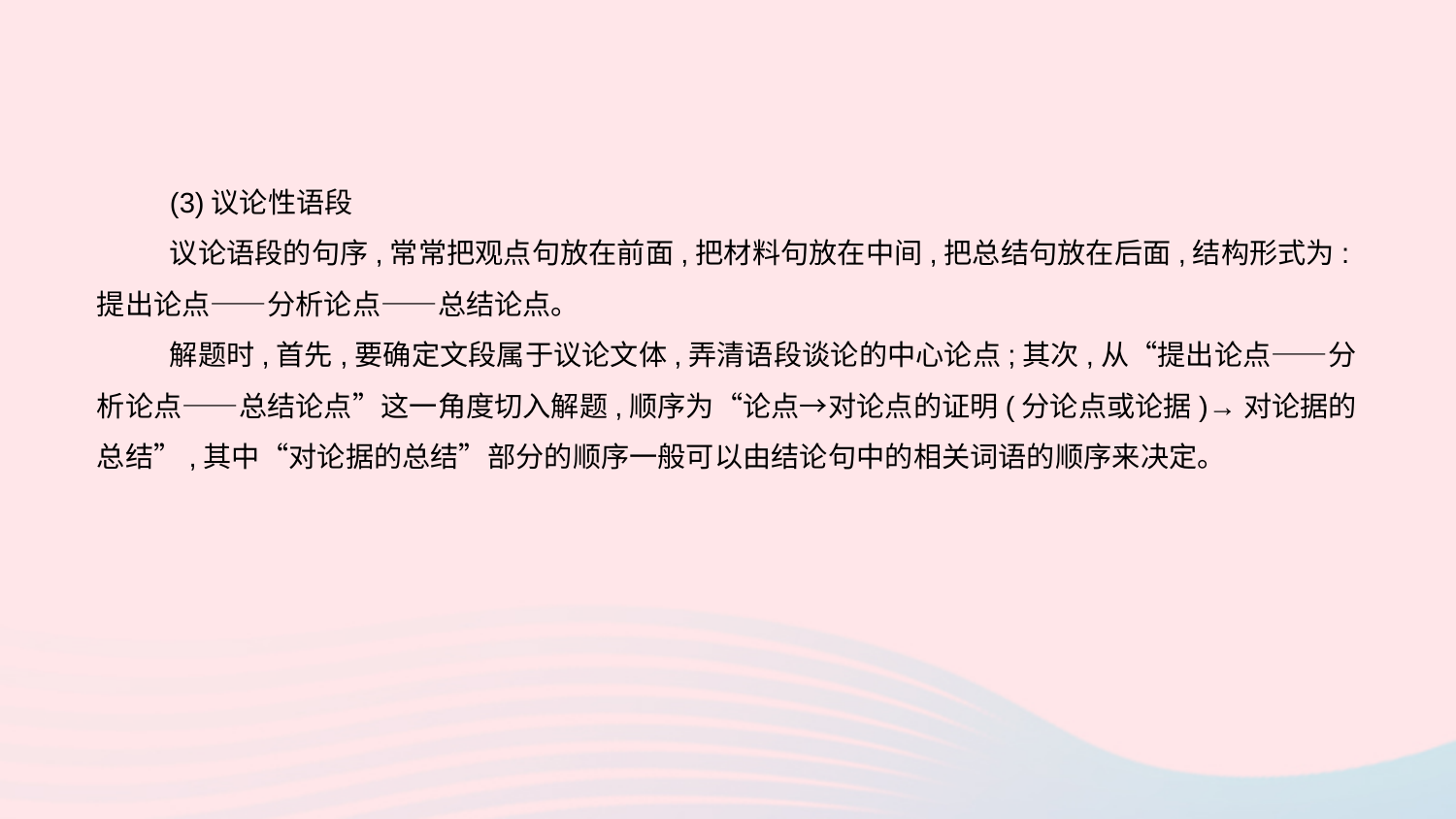

(3)议论性语段
议论语段的句序,常常把观点句放在前面,把材料句放在中间,把总结句放在后面,结构形式为:提出论点——分析论点——总结论点。
解题时,首先,要确定文段属于议论文体,弄清语段谈论的中心论点;其次,从“提出论点——分析论点——总结论点”这一角度切入解题,顺序为“论点→对论点的证明(分论点或论据)→对论据的总结”,其中“对论据的总结”部分的顺序一般可以由结论句中的相关词语的顺序来决定。